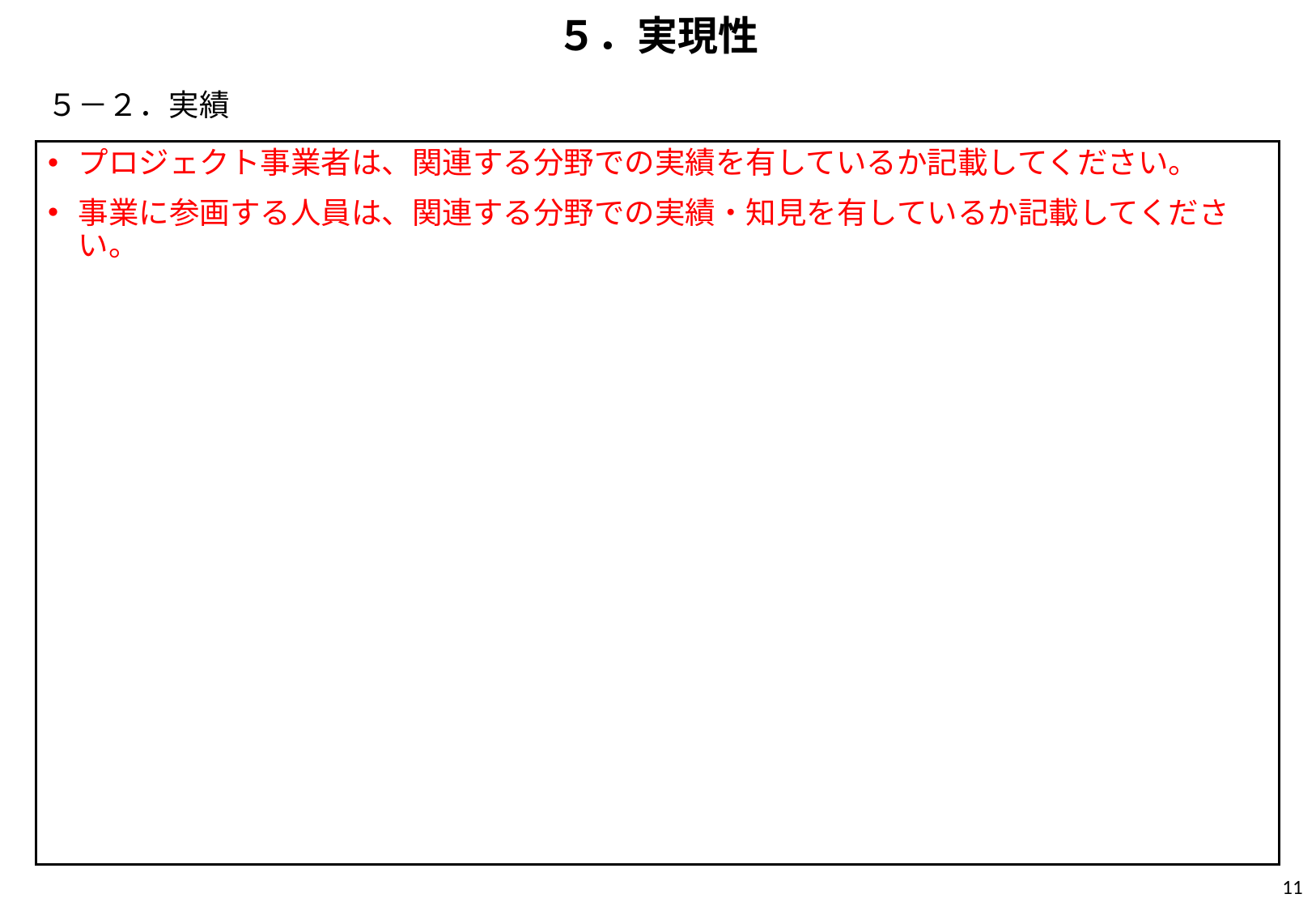

# ５．実現性
５－２．実績
プロジェクト事業者は、関連する分野での実績を有しているか記載してください。
事業に参画する人員は、関連する分野での実績・知見を有しているか記載してください。

11